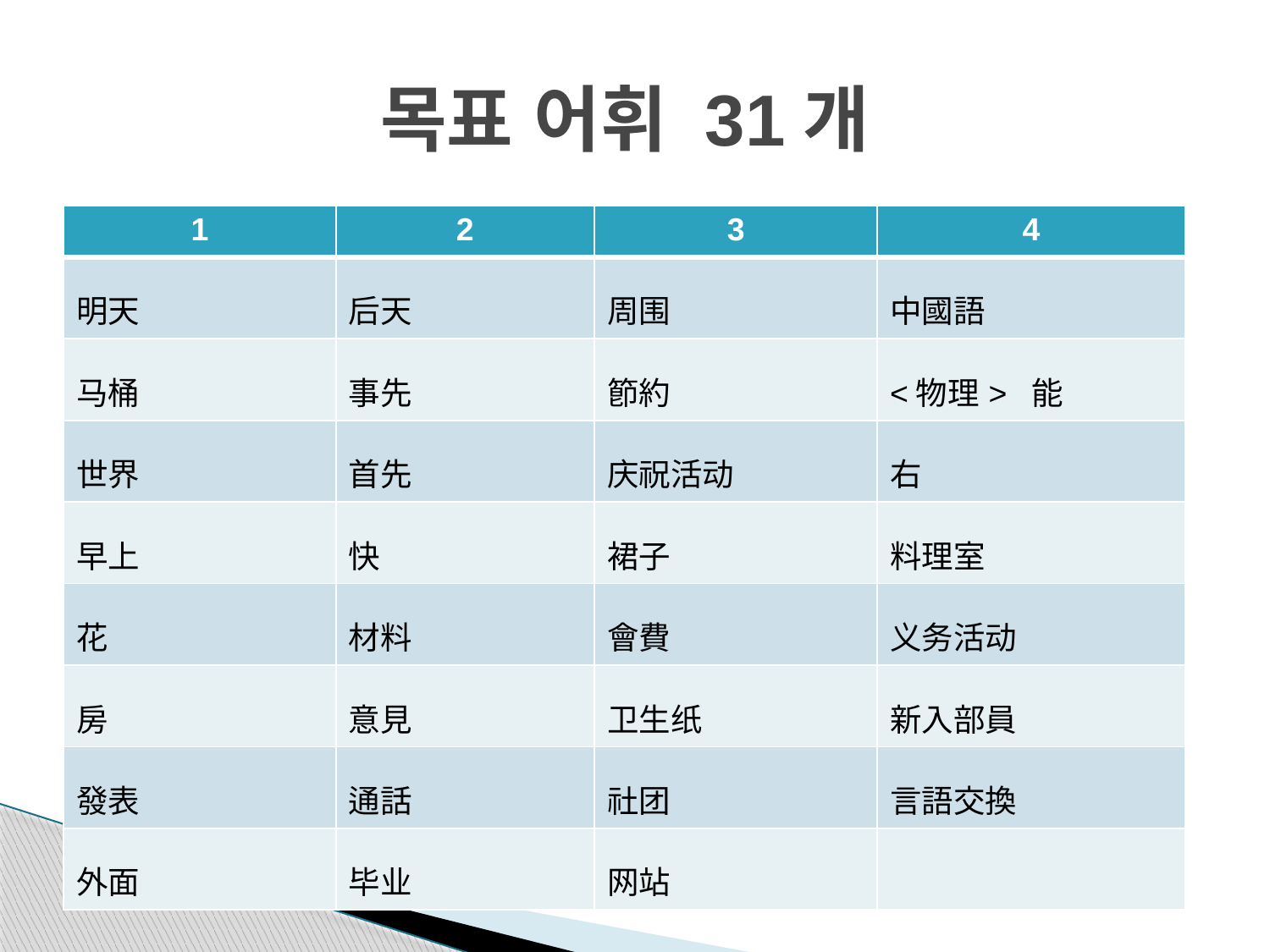

# 목표 어휘 31개
| 1 | 2 | 3 | 4 |
| --- | --- | --- | --- |
| 明天 | 后天 | 周围 | 中國語 |
| 马桶 | 事先 | 節約 | <物理> 能 |
| 世界 | 首先 | 庆祝活动 | 右 |
| 早上 | 快 | 裙子 | 料理室 |
| 花 | 材料 | 會費 | 义务活动 |
| 房 | 意見 | 卫生纸 | 新入部員 |
| 發表 | 通話 | 社团 | 言語交換 |
| 外面 | 毕业 | 网站 |  |